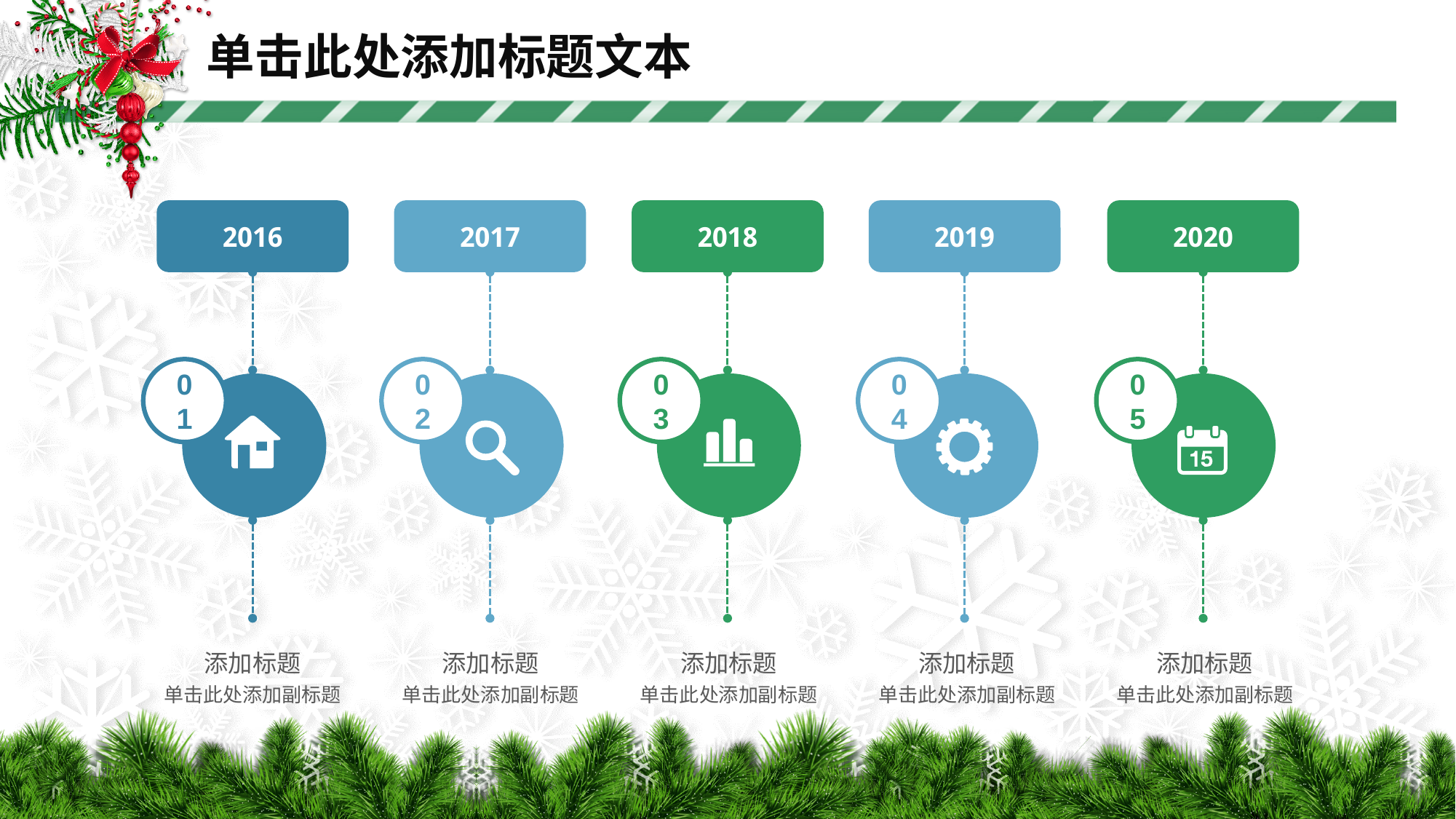

# 单击此处添加标题文本
2016
2017
2018
2019
2020
01
02
03
04
05

添加标题
单击此处添加副标题
添加标题
单击此处添加副标题
添加标题
单击此处添加副标题
添加标题
单击此处添加副标题
添加标题
单击此处添加副标题